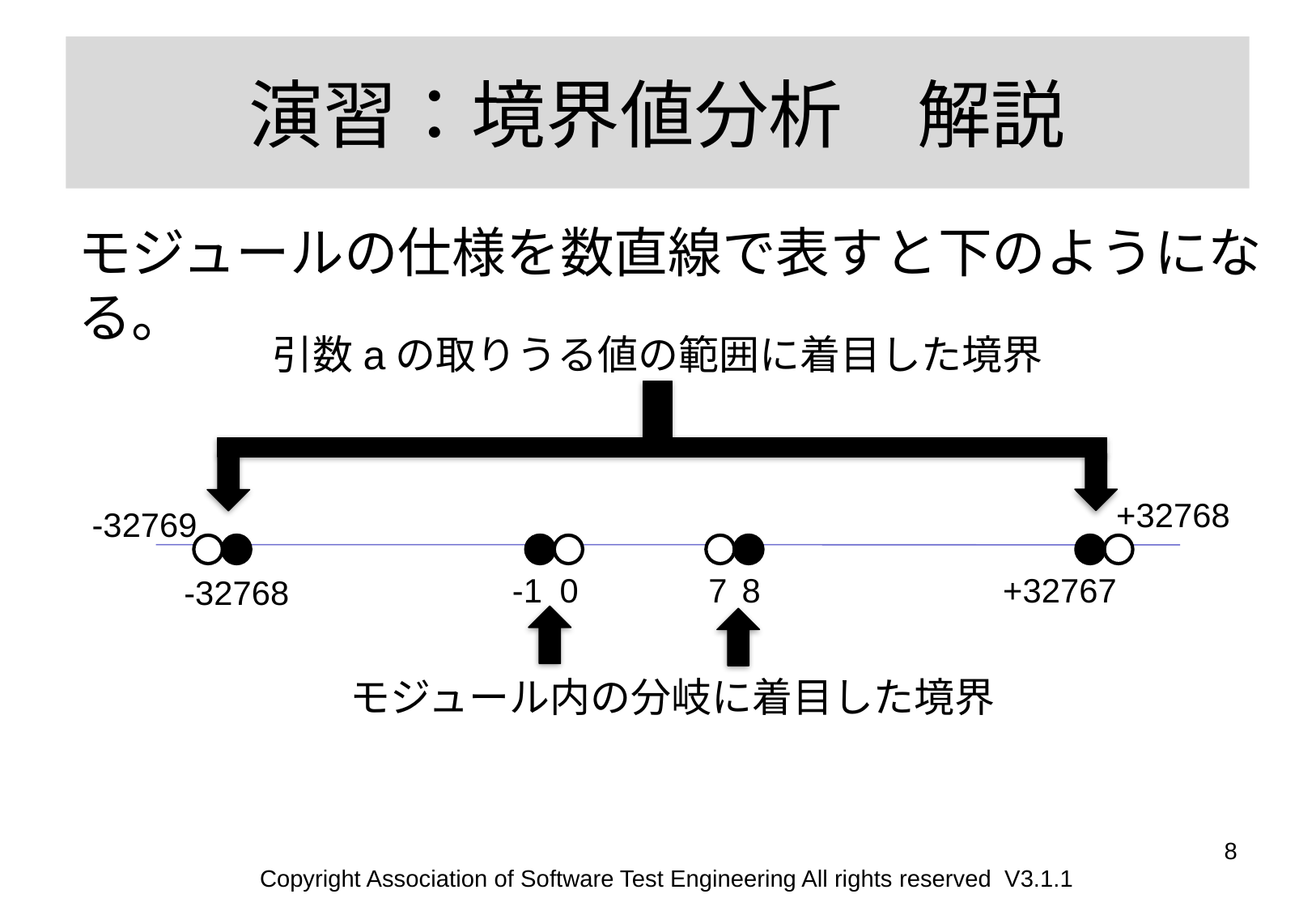

# 演習：境界値分析　解説
モジュールの仕様を数直線で表すと下のようになる。
引数aの取りうる値の範囲に着目した境界

+32768
-32769

-1
0
7
8
+32767
-32768

モジュール内の分岐に着目した境界
8
Copyright Association of Software Test Engineering All rights reserved  V3.1.1